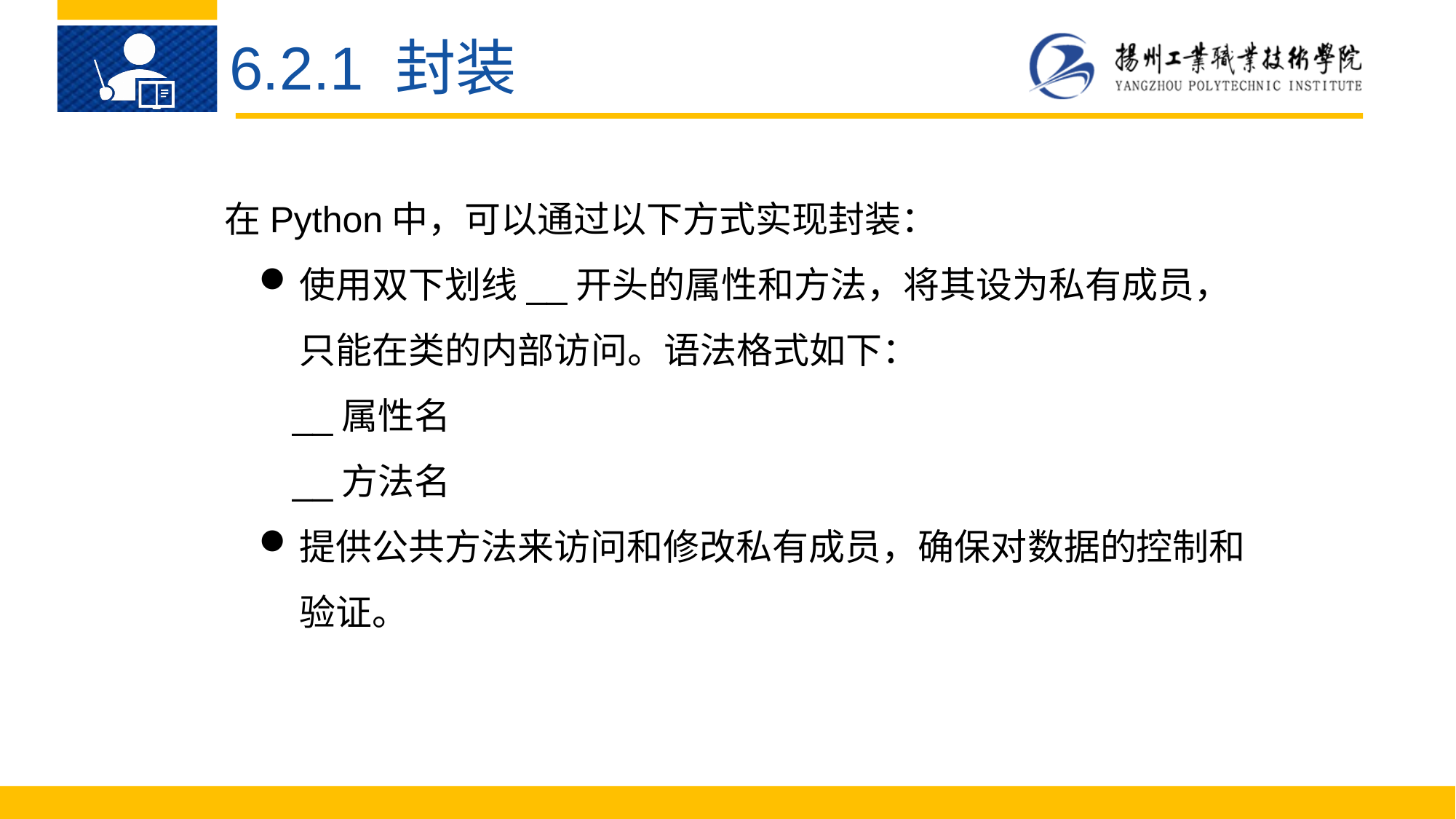

6.2.1 封装
在Python中，可以通过以下方式实现封装：
使用双下划线__开头的属性和方法，将其设为私有成员，只能在类的内部访问。语法格式如下：
            __属性名
            __方法名
提供公共方法来访问和修改私有成员，确保对数据的控制和验证。